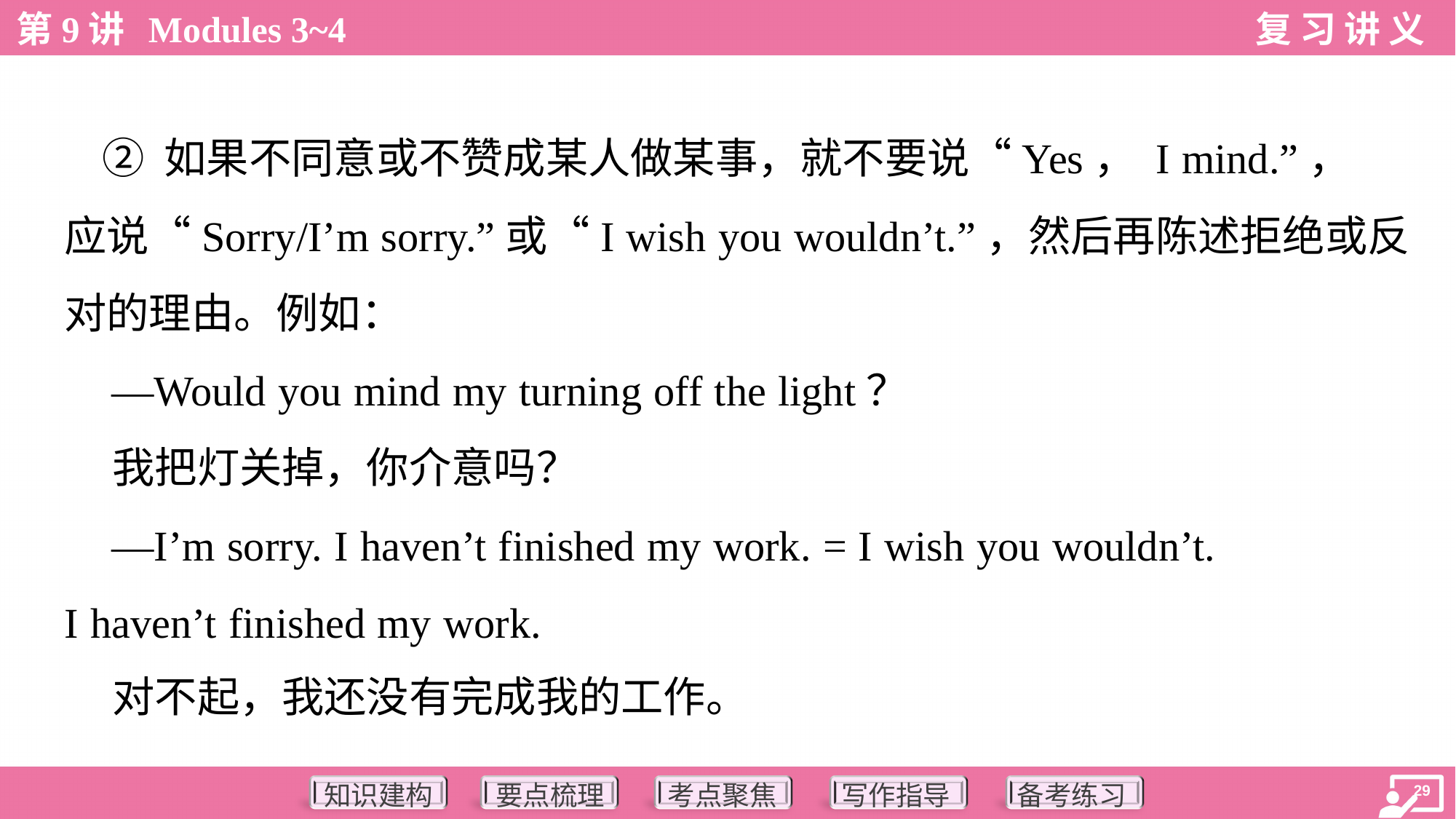

② 如果不同意或不赞成某人做某事，就不要说“Yes， I mind.”，
应说“Sorry/I’m sorry.”或“I wish you wouldn’t.”，然后再陈述拒绝或反
对的理由。例如：
    —Would you mind my turning off the light？
    我把灯关掉，你介意吗？
    —I’m sorry. I haven’t finished my work. = I wish you wouldn’t.
I haven’t finished my work.
    对不起，我还没有完成我的工作。